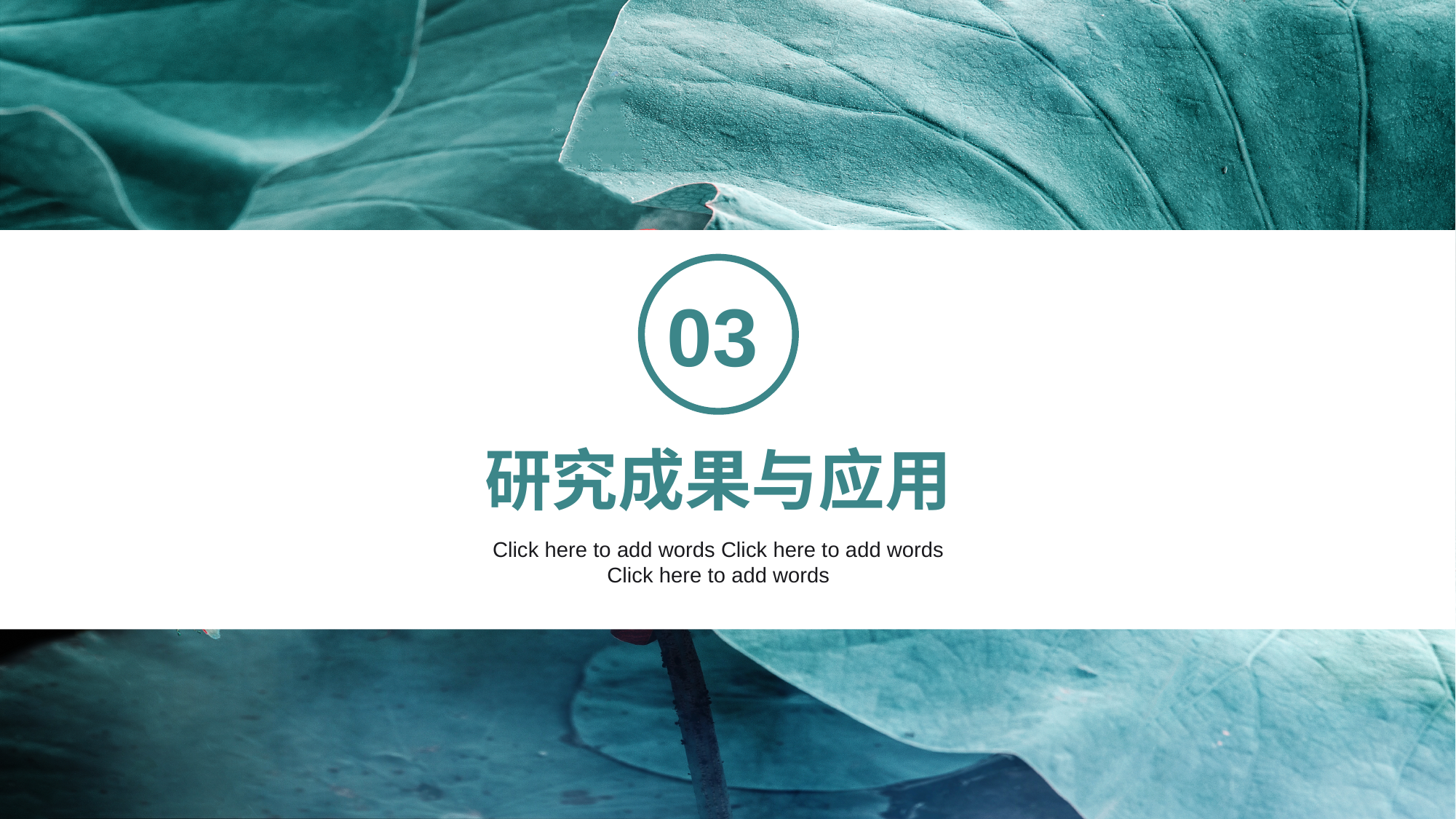

03
研究成果与应用
Click here to add words Click here to add words Click here to add words